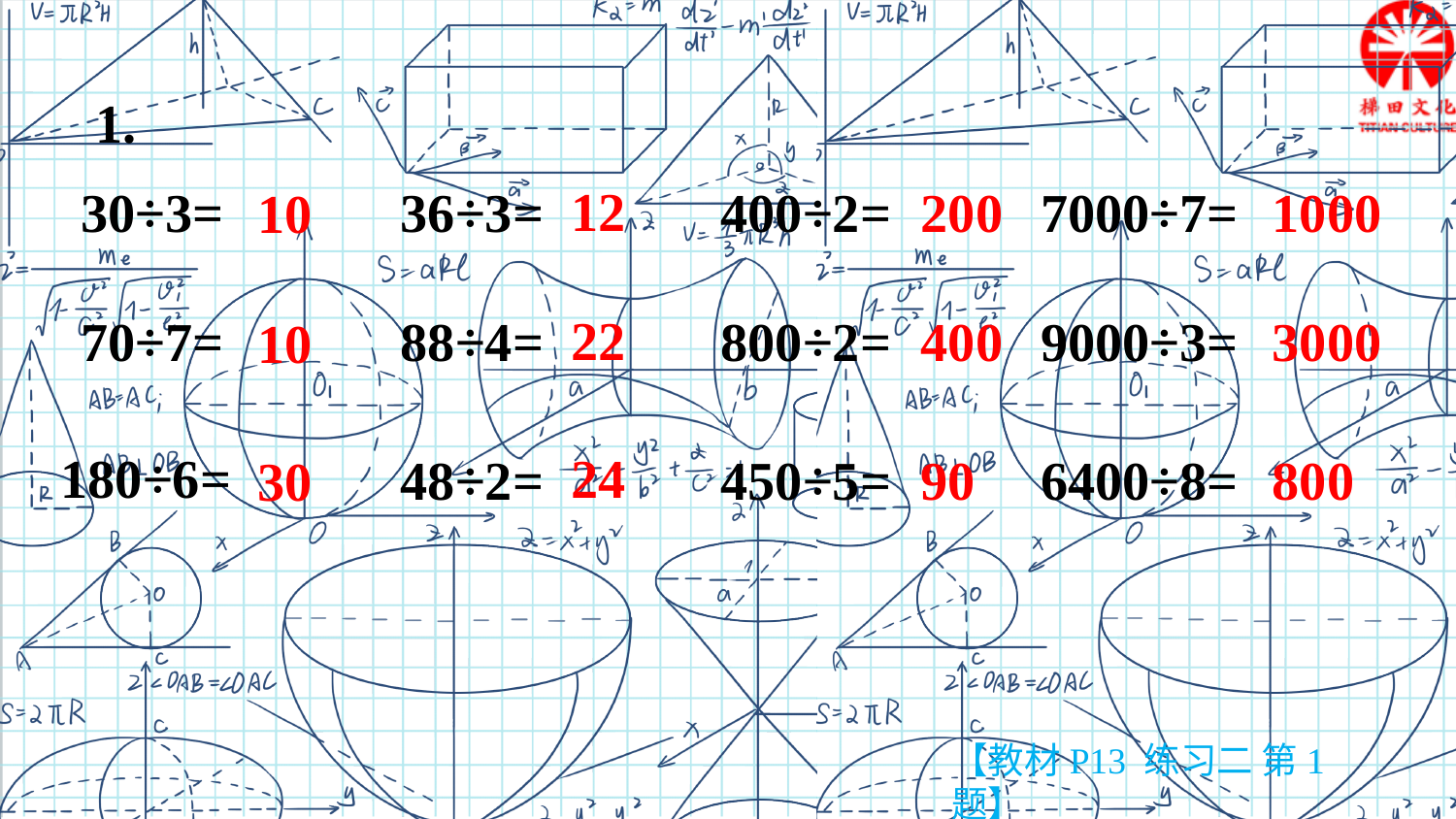

1.
12
30÷3=
36÷3=
400÷2=
200
7000÷7=
1000
10
22
70÷7=
88÷4=
800÷2=
400
9000÷3=
3000
10
180÷6=
24
48÷2=
450÷5=
90
6400÷8=
800
30
【教材P13 练习二 第1题】